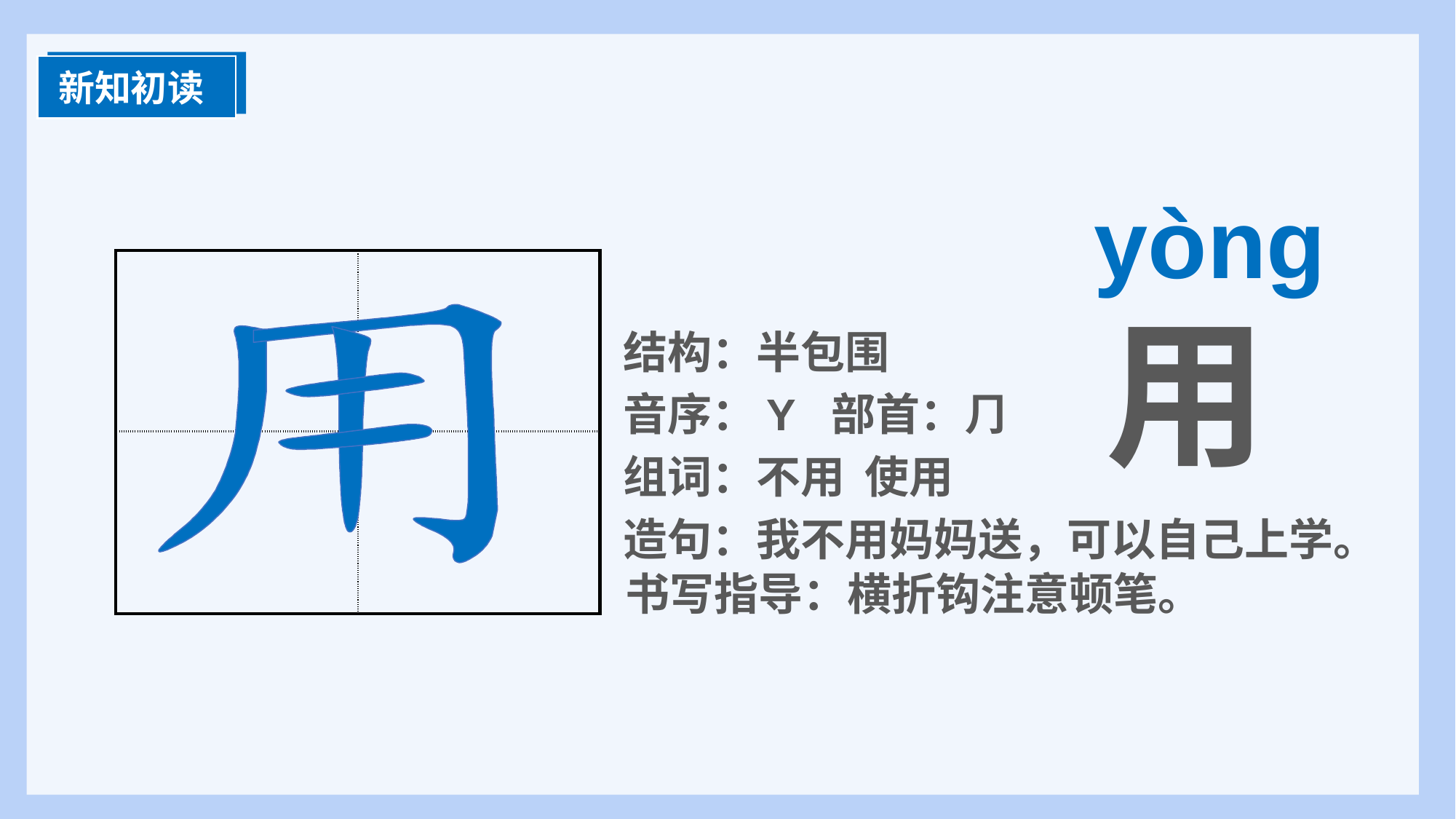

新知初读
yònɡ
用
|  |  |
| --- | --- |
|  |  |

结构：半包围
音序：Y  部首：⺆
组词：不用  使用
造句：我不用妈妈送，可以自己上学。
书写指导：横折钩注意顿笔。